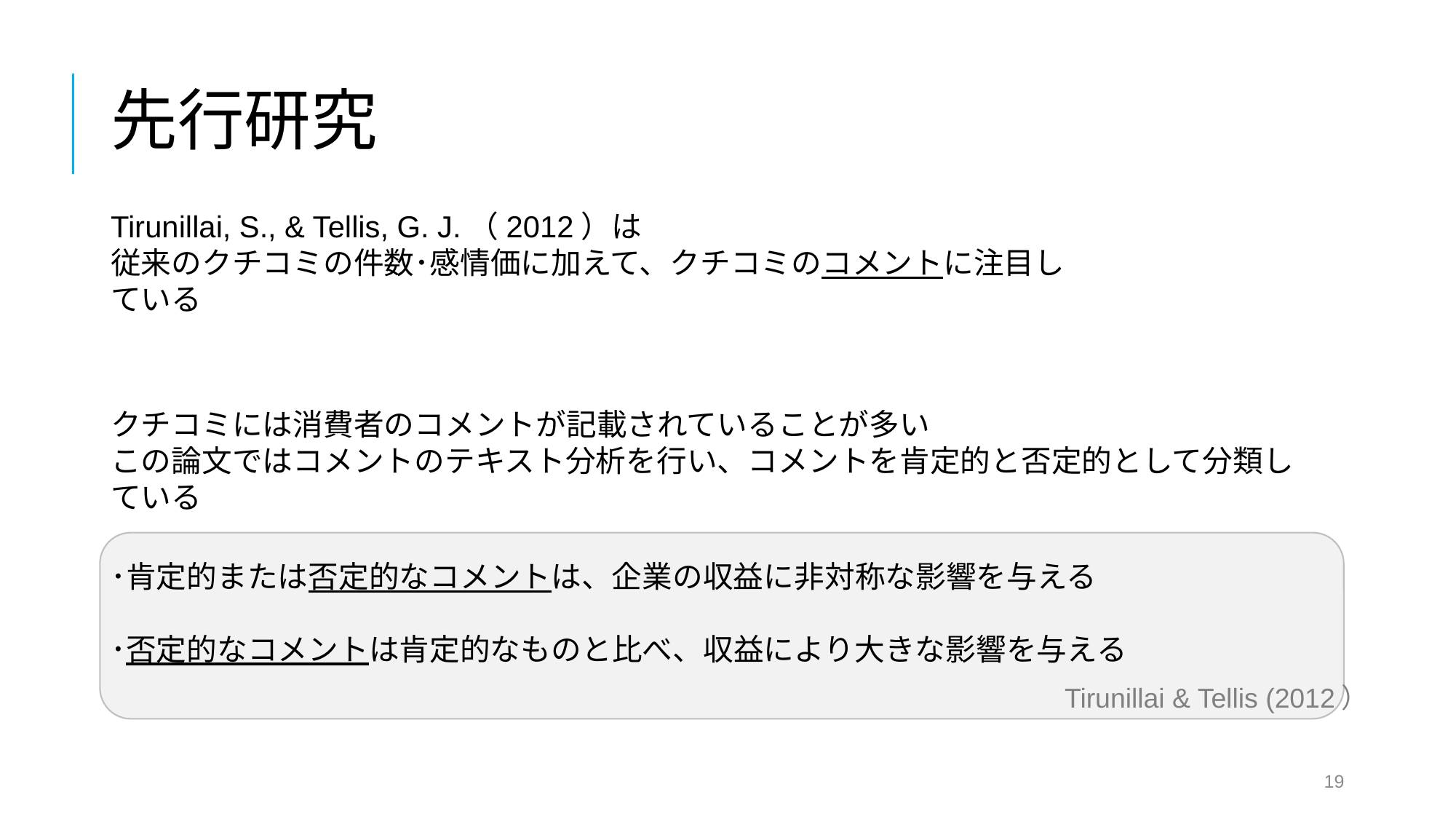

# 先行研究
Tirunillai, S., & Tellis, G. J.（2012）は
従来のクチコミの件数･感情価に加えて、クチコミのコメントに注目している
クチコミには消費者のコメントが記載されていることが多い
この論文ではコメントのテキスト分析を行い、コメントを肯定的と否定的として分類している

･肯定的または否定的なコメントは、企業の収益に非対称な影響を与える

･否定的なコメントは肯定的なものと比べ、収益により大きな影響を与える
Tirunillai & Tellis (2012）
19